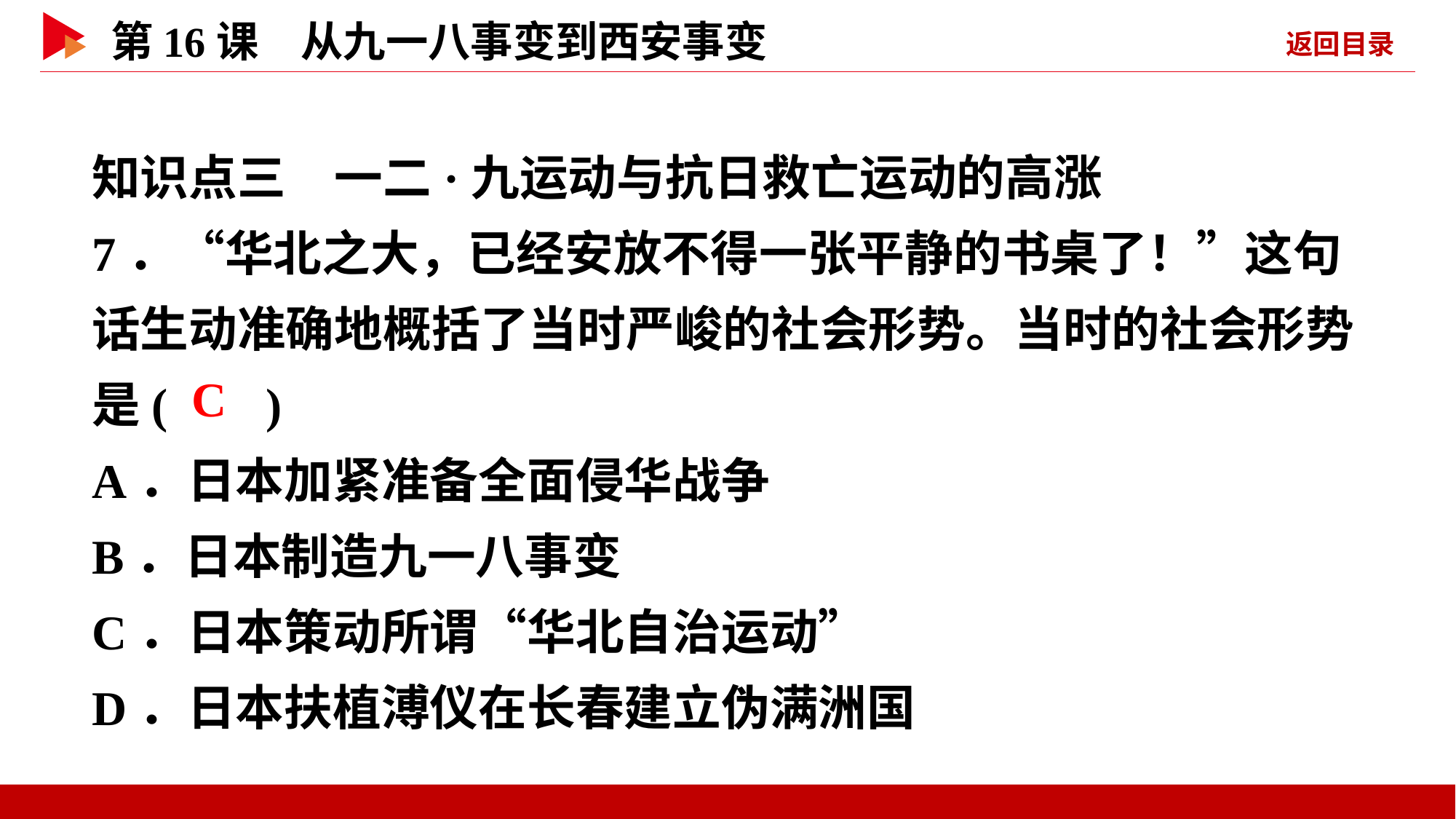

知识点三　一二·九运动与抗日救亡运动的高涨
7．“华北之大，已经安放不得一张平静的书桌了！”这句话生动准确地概括了当时严峻的社会形势。当时的社会形势是(        )
A．日本加紧准备全面侵华战争
B．日本制造九一八事变
C．日本策动所谓“华北自治运动”
D．日本扶植溥仪在长春建立伪满洲国
   C